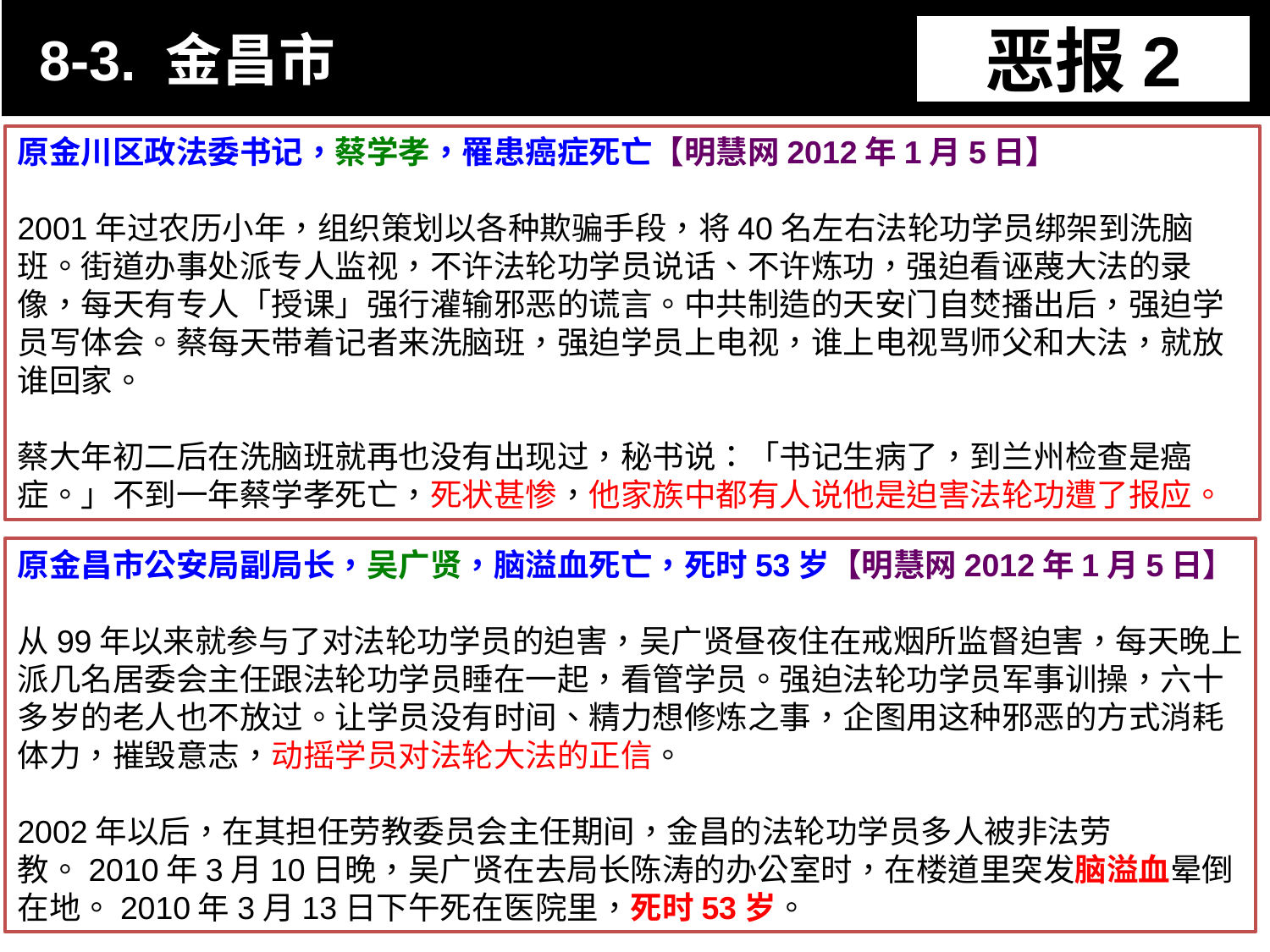

8-3. 金昌市
恶报2

11-3. XX市官员恶报实例
原金川区政法委书记，蔡学孝，罹患癌症死亡【明慧网2012年1月5日】

2001年过农历小年，组织策划以各种欺骗手段，将40名左右法轮功学员绑架到洗脑班。街道办事处派专人监视，不许法轮功学员说话、不许炼功，强迫看诬蔑大法的录像，每天有专人「授课」强行灌输邪恶的谎言。中共制造的天安门自焚播出后，强迫学员写体会。蔡每天带着记者来洗脑班，强迫学员上电视，谁上电视骂师父和大法，就放谁回家。

蔡大年初二后在洗脑班就再也没有出现过，秘书说：「书记生病了，到兰州检查是癌症。」不到一年蔡学孝死亡，死状甚惨，他家族中都有人说他是迫害法轮功遭了报应。
原金昌市公安局副局长，吴广贤，脑溢血死亡，死时53岁【明慧网2012年1月5日】

从99年以来就参与了对法轮功学员的迫害，吴广贤昼夜住在戒烟所监督迫害，每天晚上派几名居委会主任跟法轮功学员睡在一起，看管学员。强迫法轮功学员军事训操，六十多岁的老人也不放过。让学员没有时间、精力想修炼之事，企图用这种邪恶的方式消耗体力，摧毁意志，动摇学员对法轮大法的正信。

2002年以后，在其担任劳教委员会主任期间，金昌的法轮功学员多人被非法劳教。2010年3月10日晚，吴广贤在去局长陈涛的办公室时，在楼道里突发脑溢血晕倒在地。2010年3月13日下午死在医院里，死时53岁。